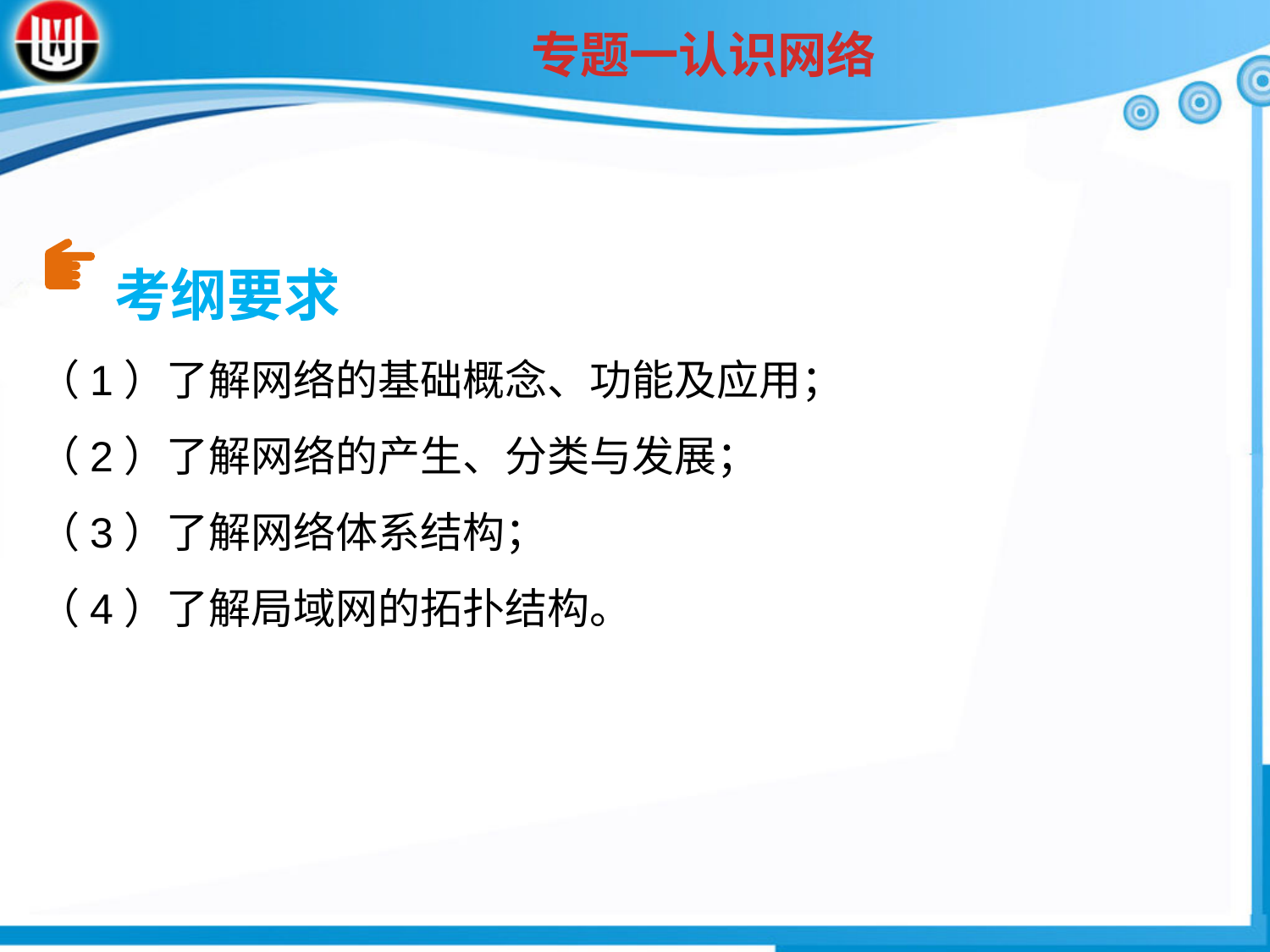

专题一认识网络
       考纲要求
（1）了解网络的基础概念、功能及应用；
（2）了解网络的产生、分类与发展；
（3）了解网络体系结构；
（4）了解局域网的拓扑结构。